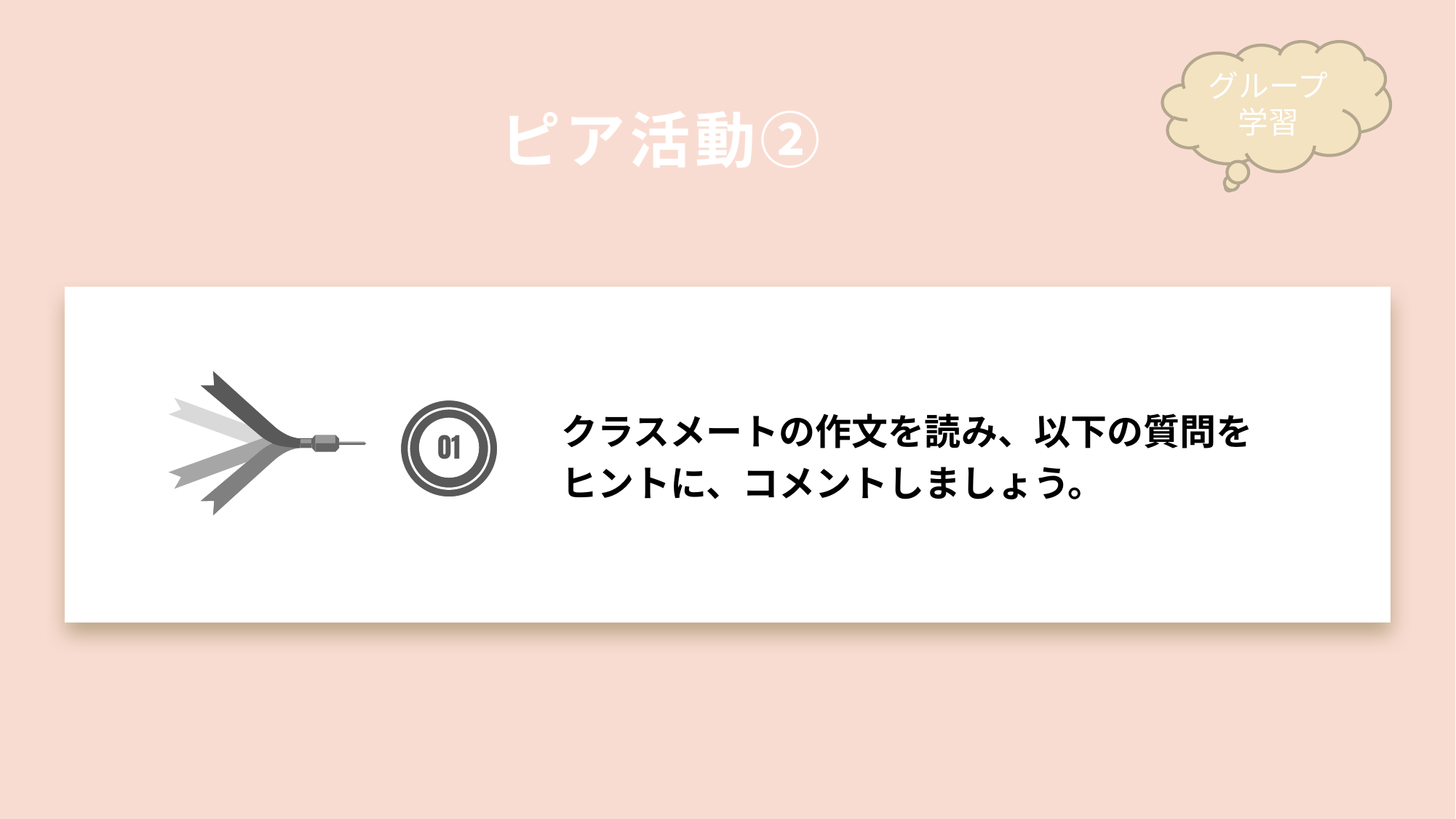

グループ学習
ピア活動②

クラスメートの作文を読み、以下の質問をヒントに、コメントしましょう。

01